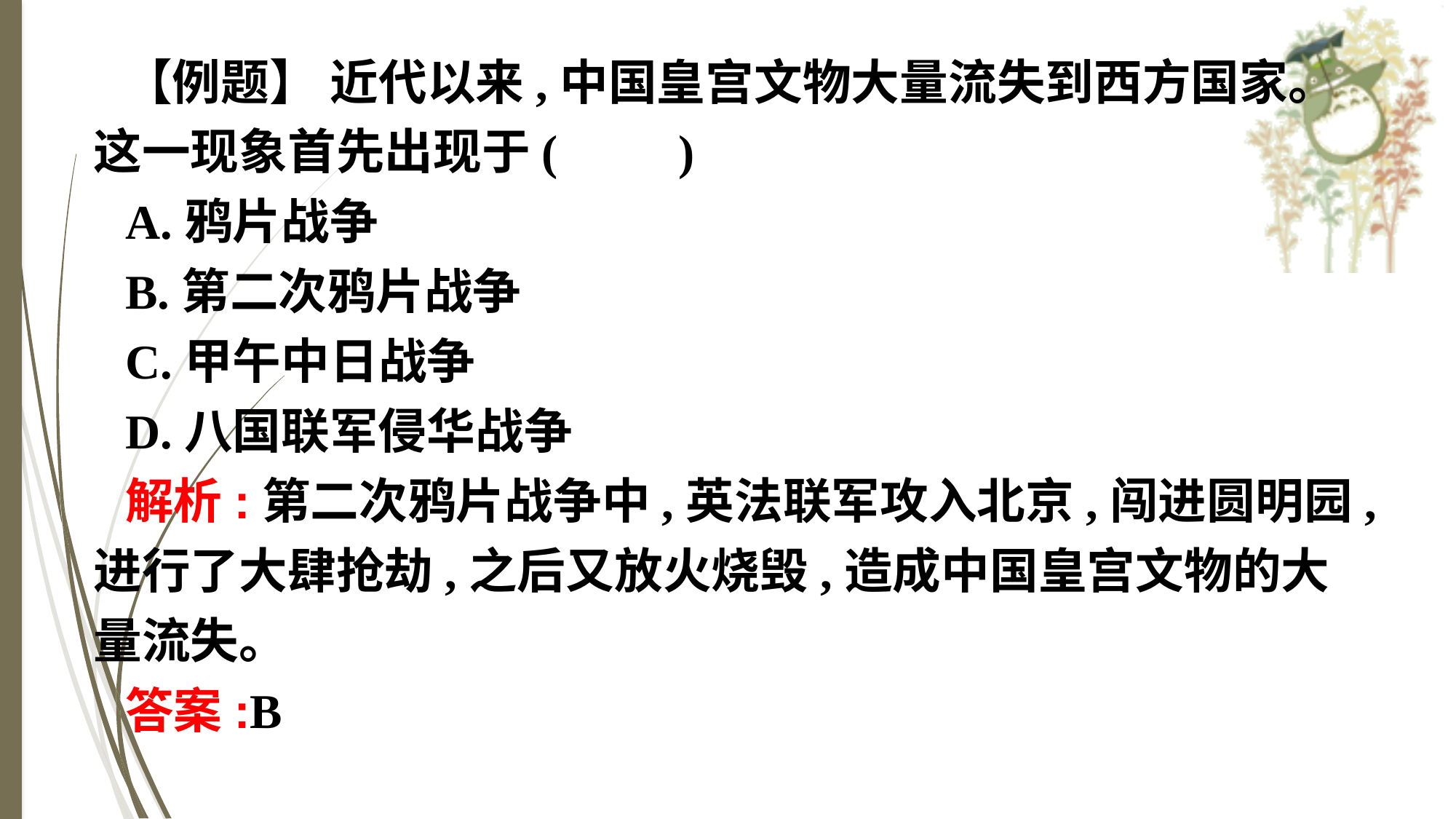

【例题】 近代以来,中国皇宫文物大量流失到西方国家。这一现象首先出现于(　　)
A.鸦片战争
B.第二次鸦片战争
C.甲午中日战争
D.八国联军侵华战争
解析:第二次鸦片战争中,英法联军攻入北京,闯进圆明园,进行了大肆抢劫,之后又放火烧毁,造成中国皇宫文物的大量流失。
答案:B